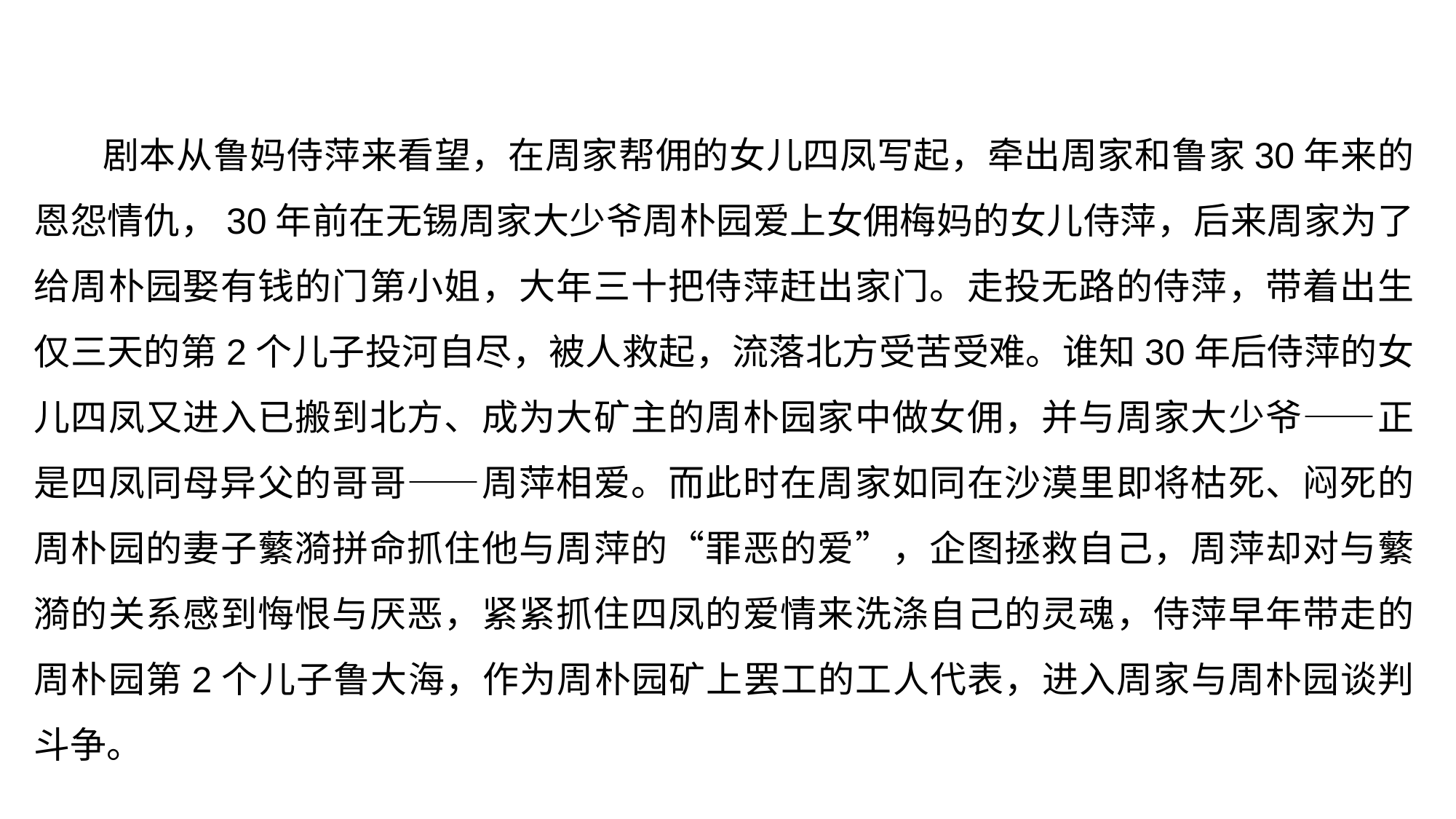

剧本从鲁妈侍萍来看望，在周家帮佣的女儿四凤写起，牵出周家和鲁家30年来的恩怨情仇，30年前在无锡周家大少爷周朴园爱上女佣梅妈的女儿侍萍，后来周家为了给周朴园娶有钱的门第小姐，大年三十把侍萍赶出家门。走投无路的侍萍，带着出生仅三天的第2个儿子投河自尽，被人救起，流落北方受苦受难。谁知30年后侍萍的女儿四凤又进入已搬到北方、成为大矿主的周朴园家中做女佣，并与周家大少爷——正是四凤同母异父的哥哥——周萍相爱。而此时在周家如同在沙漠里即将枯死、闷死的周朴园的妻子蘩漪拼命抓住他与周萍的“罪恶的爱”，企图拯救自己，周萍却对与蘩漪的关系感到悔恨与厌恶，紧紧抓住四凤的爱情来洗涤自己的灵魂，侍萍早年带走的周朴园第2个儿子鲁大海，作为周朴园矿上罢工的工人代表，进入周家与周朴园谈判斗争。